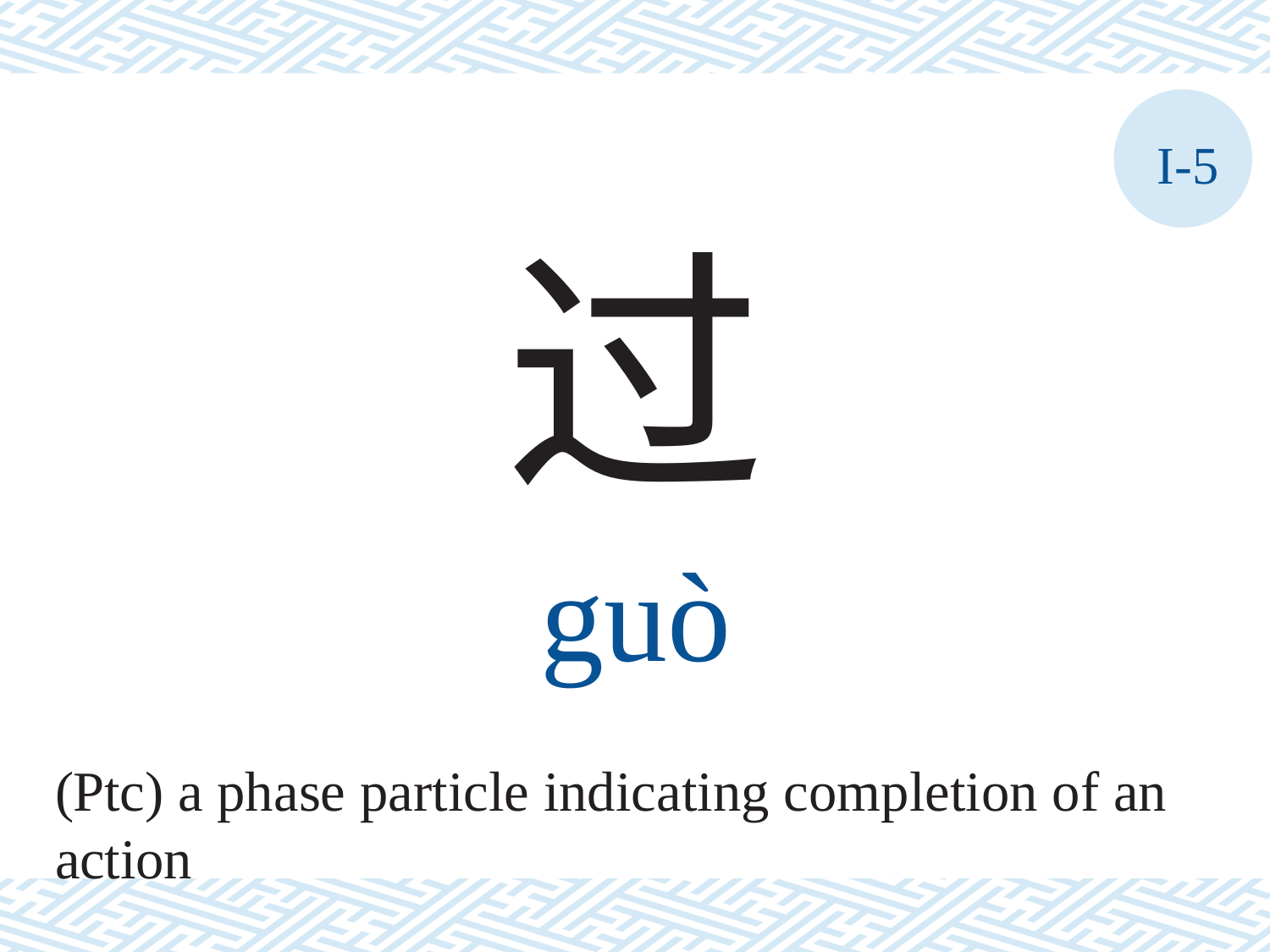

I-5
过
guò

(Ptc) a phase particle indicating completion of an
action